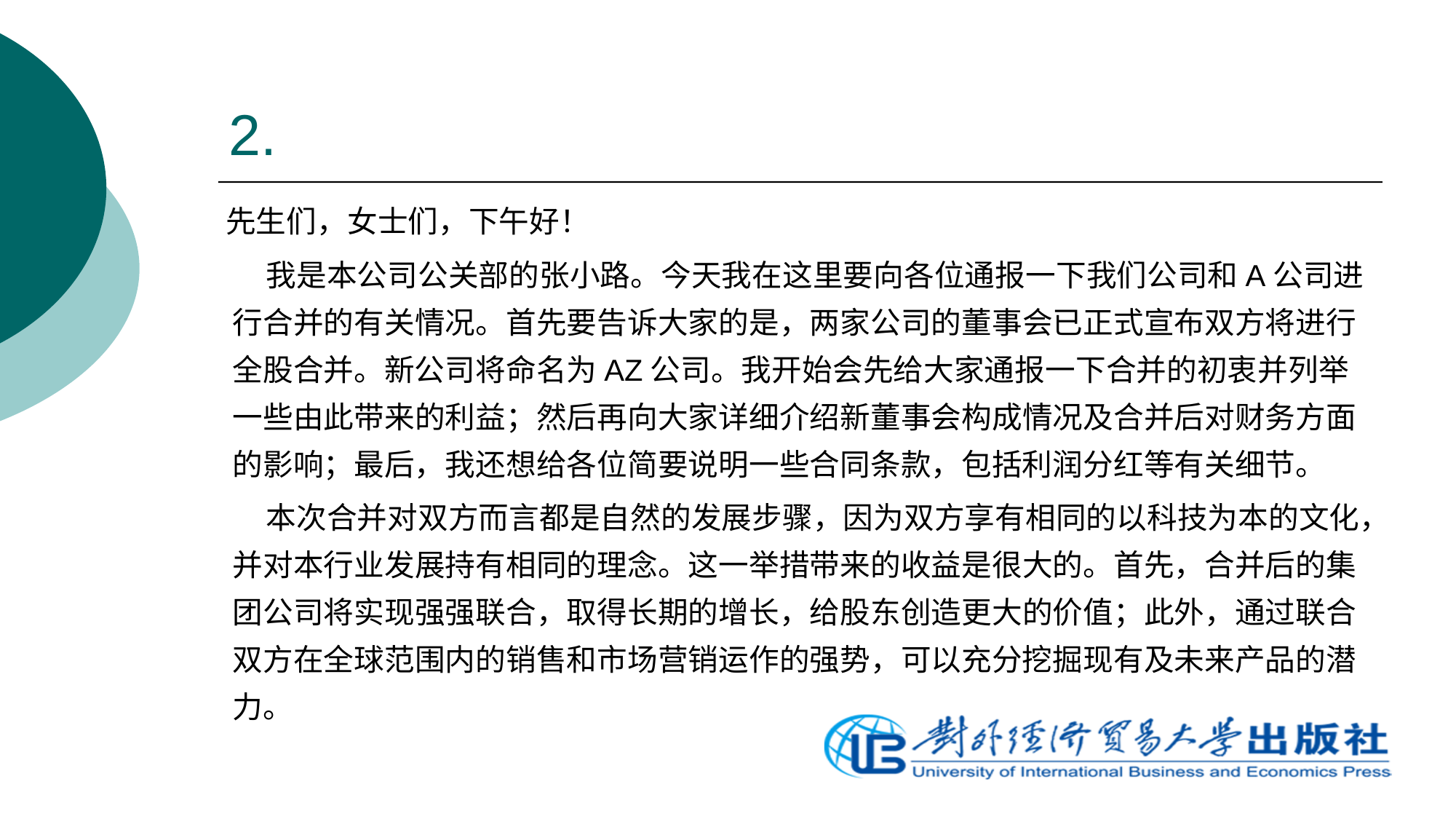

# 2.
    先生们，女士们，下午好！
          我是本公司公关部的张小路。今天我在这里要向各位通报一下我们公司和A公司进行合并的有关情况。首先要告诉大家的是，两家公司的董事会已正式宣布双方将进行全股合并。新公司将命名为AZ公司。我开始会先给大家通报一下合并的初衷并列举一些由此带来的利益；然后再向大家详细介绍新董事会构成情况及合并后对财务方面的影响；最后，我还想给各位简要说明一些合同条款，包括利润分红等有关细节。
          本次合并对双方而言都是自然的发展步骤，因为双方享有相同的以科技为本的文化，并对本行业发展持有相同的理念。这一举措带来的收益是很大的。首先，合并后的集团公司将实现强强联合，取得长期的增长，给股东创造更大的价值；此外，通过联合双方在全球范围内的销售和市场营销运作的强势，可以充分挖掘现有及未来产品的潜力。